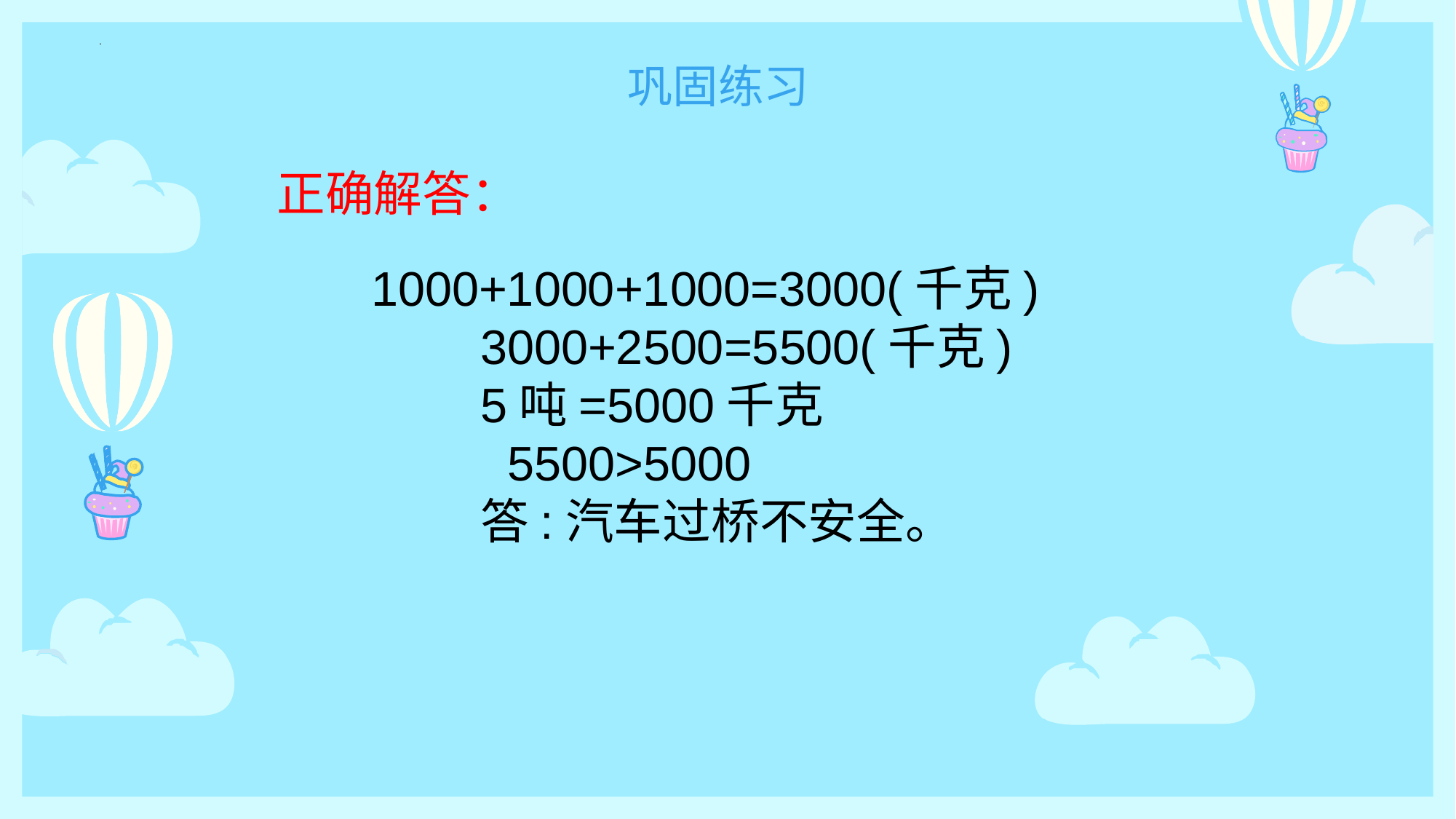

巩固练习

正确解答：

1000+1000+1000=3000(千克)
	3000+2500=5500(千克)
	5吨=5000千克
　       5500>5000
	答:汽车过桥不安全。